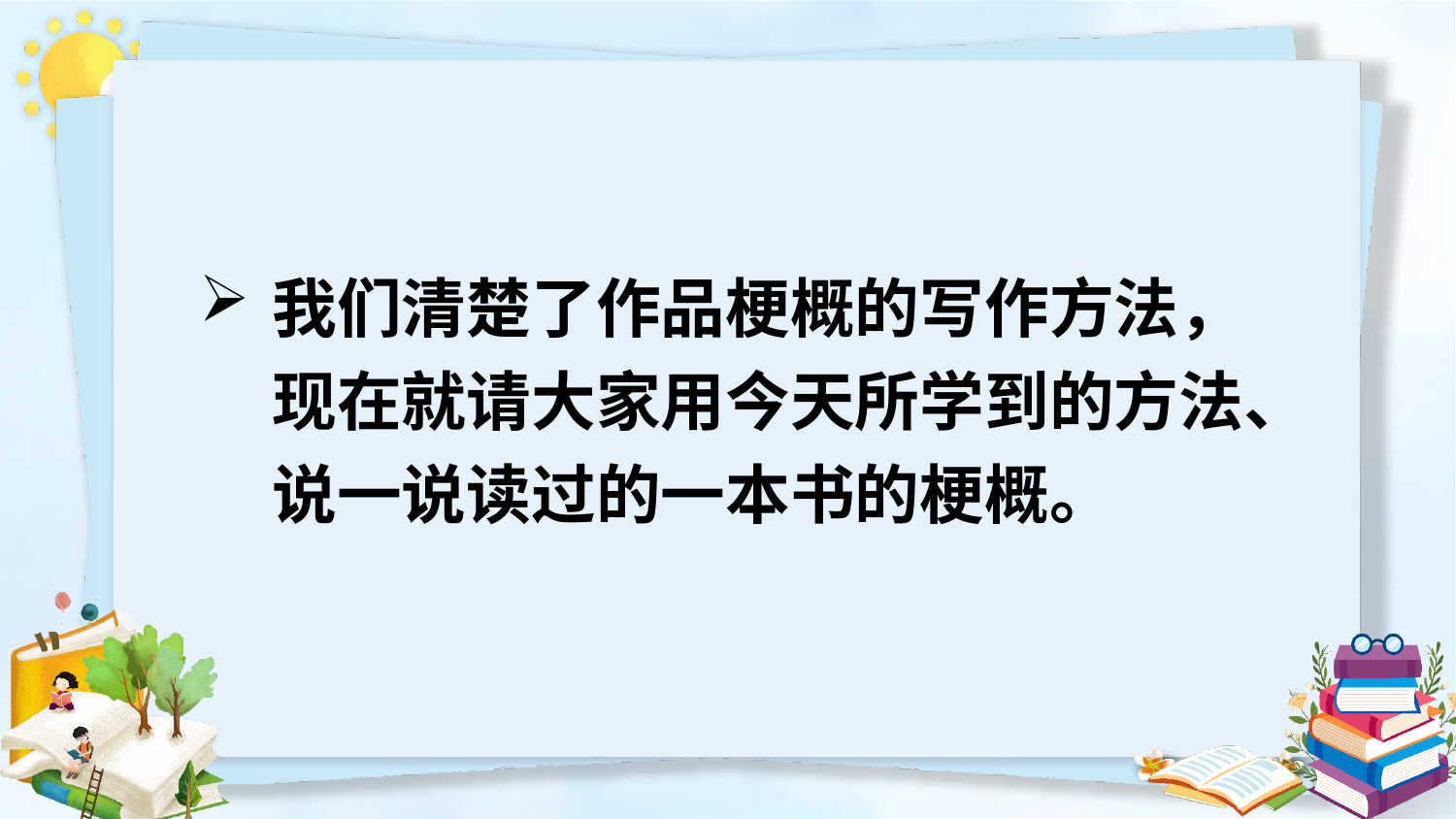

我们清楚了作品梗概的写作方法，现在就请大家用今天所学到的方法、说一说读过的一本书的梗概。